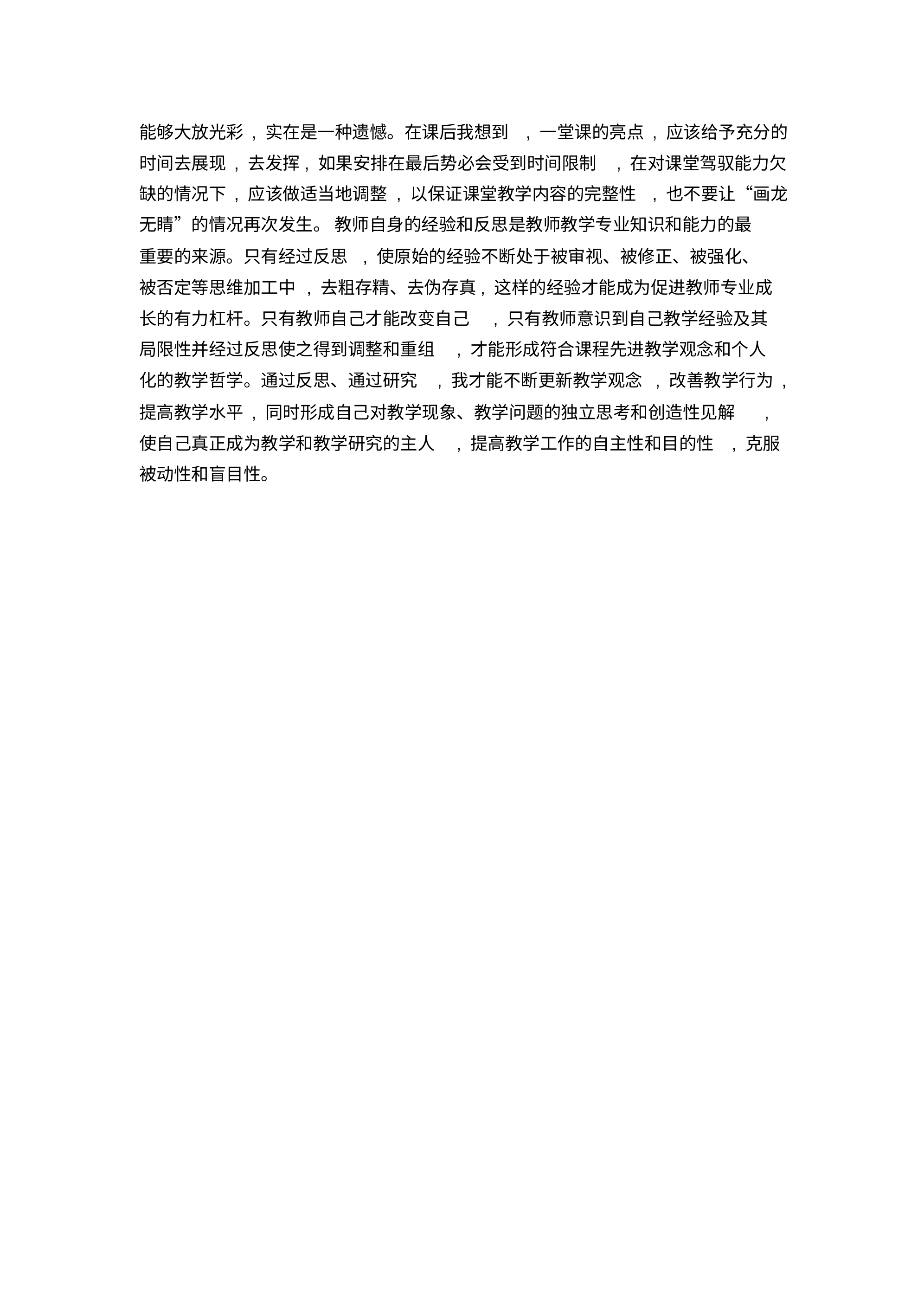

能够大放光彩 , 实在是一种遗憾。在课后我想到 , 一堂课的亮点 , 应该给予充分的
时间去展现 , 去发挥, 如果安排在最后势必会受到时间限制 , 在对课堂驾驭能力欠
缺的情况下 , 应该做适当地调整 , 以保证课堂教学内容的完整性 , 也不要让“画龙
无睛”的情况再次发生。 教师自身的经验和反思是教师教学专业知识和能力的最
重要的来源。只有经过反思 , 使原始的经验不断处于被审视、被修正、被强化、
被否定等思维加工中 , 去粗存精、去伪存真, 这样的经验才能成为促进教师专业成
长的有力杠杆。只有教师自己才能改变自己 , 只有教师意识到自己教学经验及其
局限性并经过反思使之得到调整和重组 , 才能形成符合课程先进教学观念和个人
化的教学哲学。通过反思、通过研究 , 我才能不断更新教学观念 , 改善教学行为 ,
提高教学水平 , 同时形成自己对教学现象、教学问题的独立思考和创造性见解
,
使自己真正成为教学和教学研究的主人 , 提高教学工作的自主性和目的性 , 克服
被动性和盲目性。